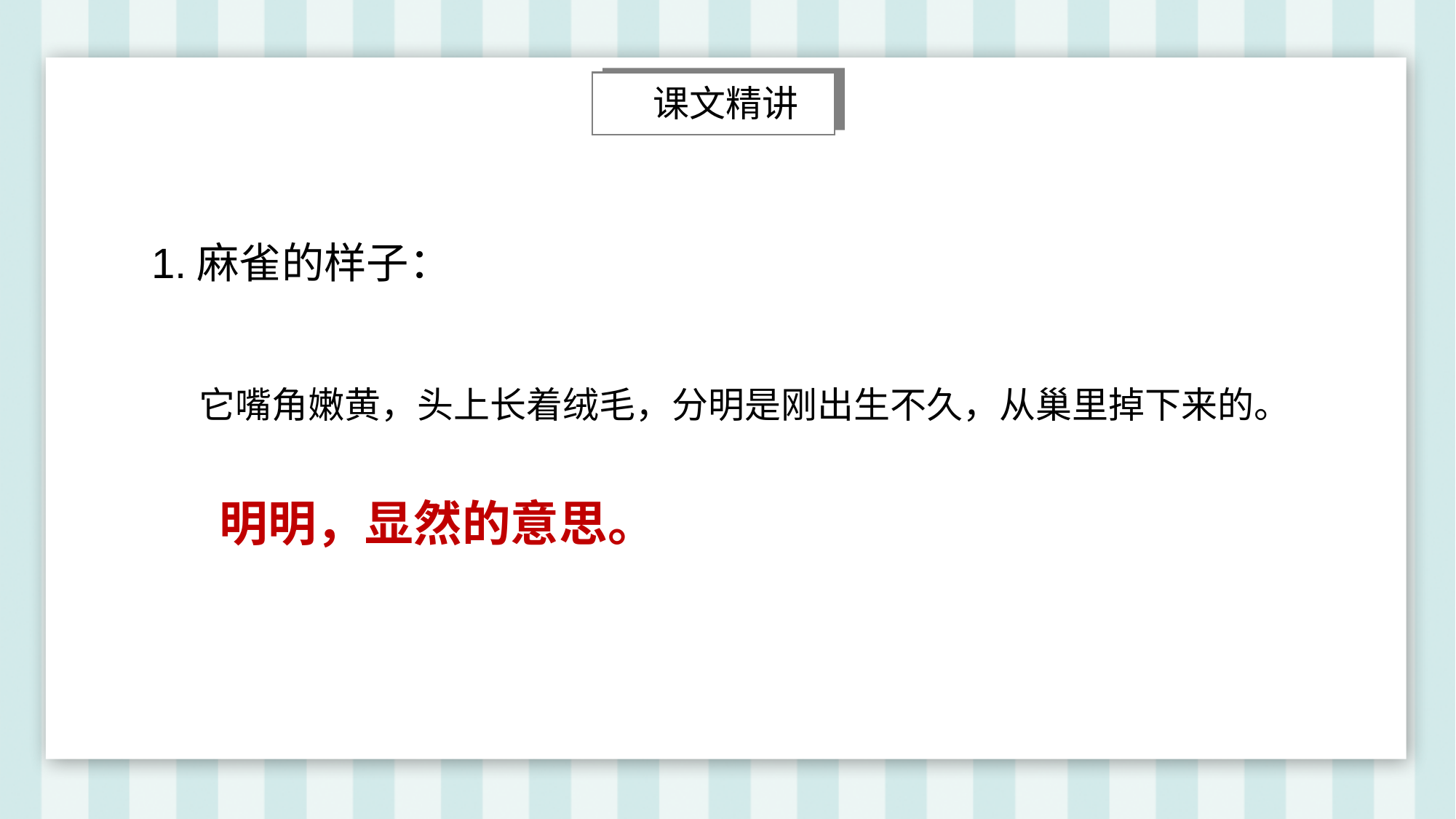

课文精讲
1.麻雀的样子：
    它嘴角嫩黄，头上长着绒毛，分明是刚出生不久，从巢里掉下来的。
明明，显然的意思。